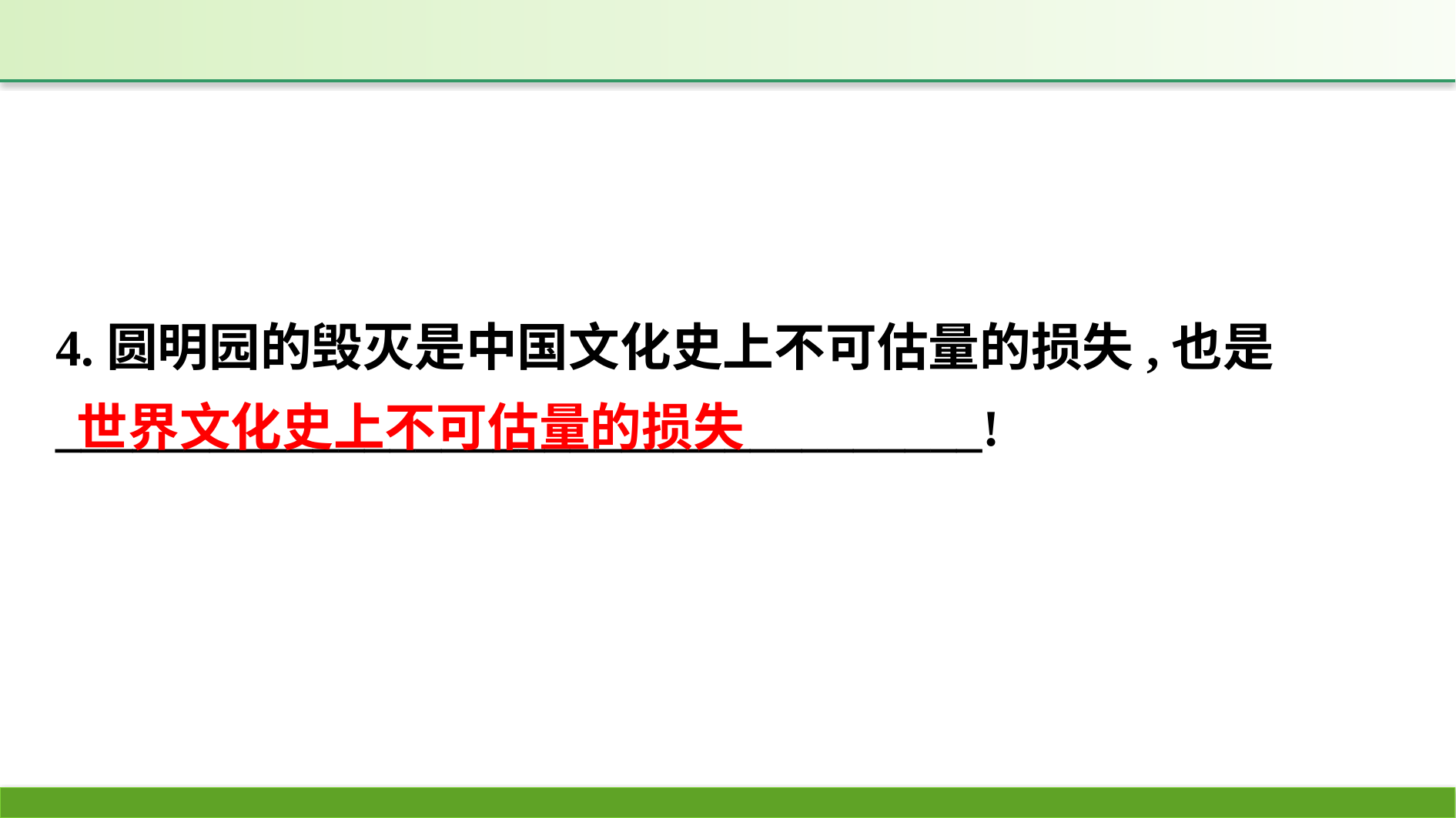

4.圆明园的毁灭是中国文化史上不可估量的损失,也是____________________________________!
世界文化史上不可估量的损失